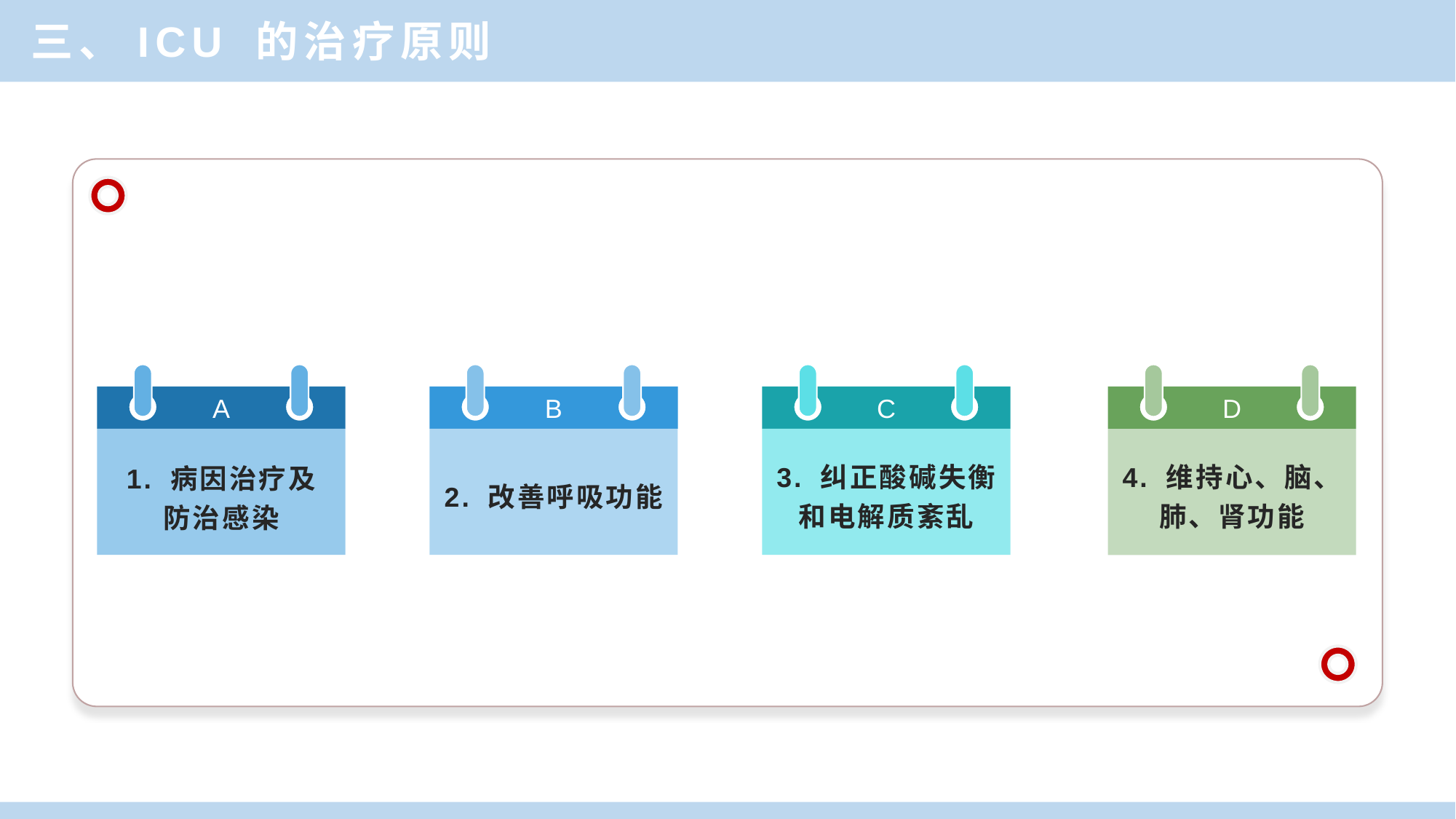

三、ICU 的治疗原则

A

1. 病因治疗及
防治感染

B

2. 改善呼吸功能

C

3. 纠正酸碱失衡
和电解质紊乱

D

4. 维持心、脑、
肺、肾功能